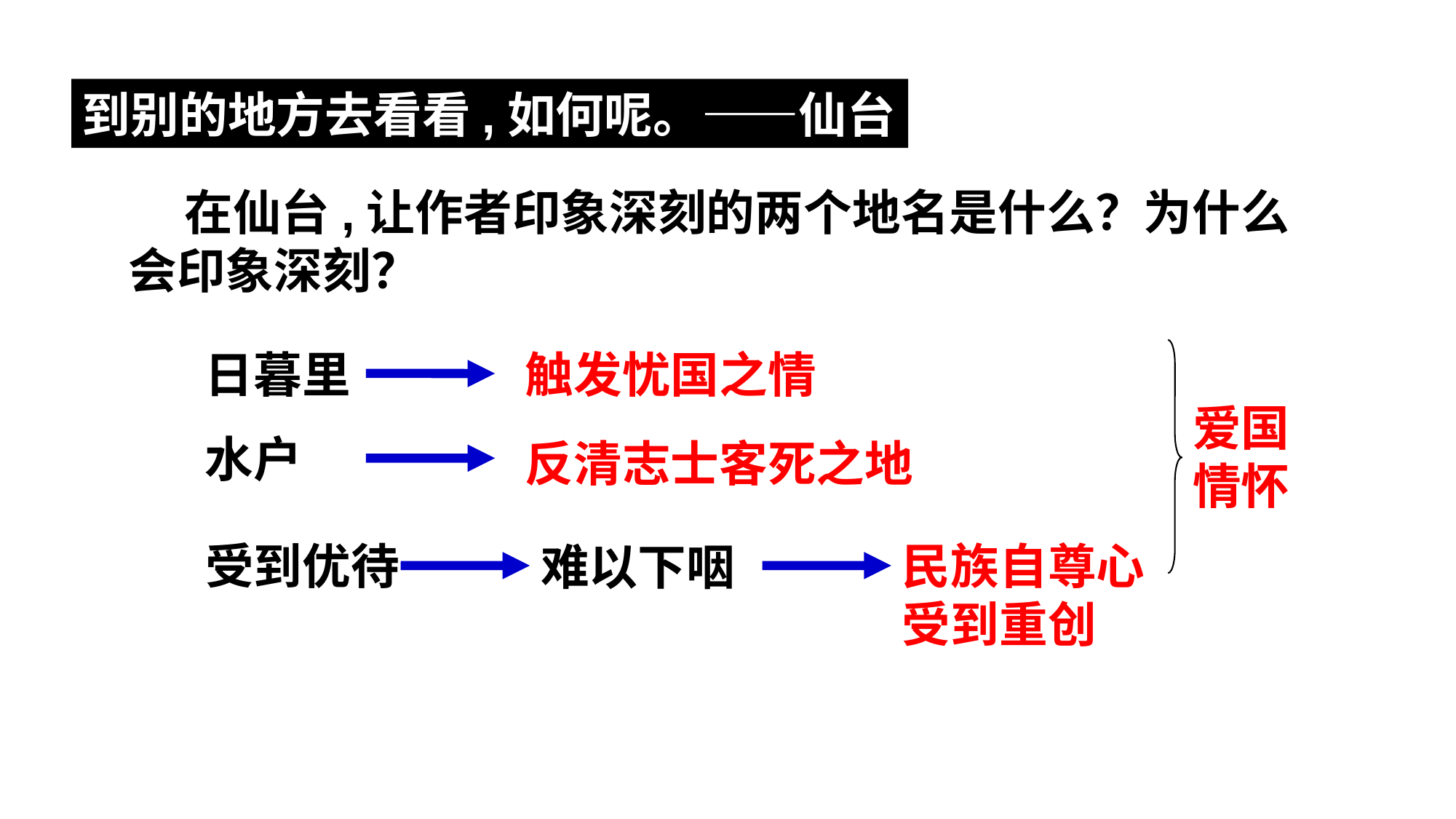

到别的地方去看看,如何呢。——仙台
    在仙台,让作者印象深刻的两个地名是什么？为什么会印象深刻？
日暮里
触发忧国之情

爱国情怀
水户
反清志士客死之地

受到优待
民族自尊心受到重创
难以下咽